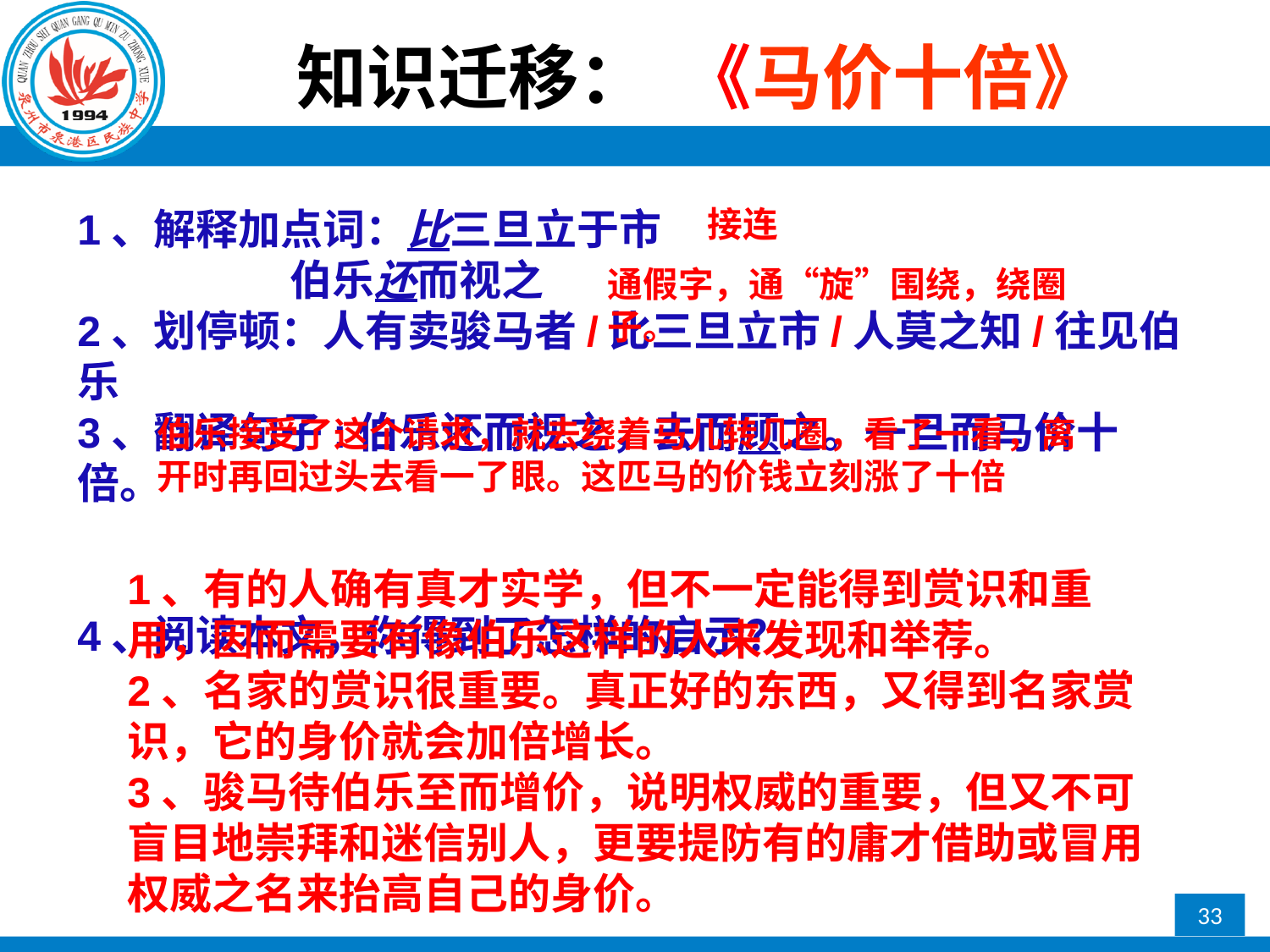

# 知识迁移：  《马价十倍》
1、解释加点词：比三旦立于市
　　　         伯乐还而视之
2、划停顿：人有卖骏马者/比三旦立市/人莫之知/往见伯乐
3、翻译句子:伯乐还而视之，去而顾之。一旦而马价十倍。

4、阅读本文，你得到了怎样的启示？
接连
通假字，通“旋”围绕，绕圈子。
伯乐接受了这个请求，就去绕着马儿转几圈，看了一看，离开时再回过头去看一了眼。这匹马的价钱立刻涨了十倍
1、有的人确有真才实学，但不一定能得到赏识和重用，因而需要有像伯乐这样的人来发现和举荐。
2、名家的赏识很重要。真正好的东西，又得到名家赏识，它的身价就会加倍增长。
3、骏马待伯乐至而增价，说明权威的重要，但又不可盲目地崇拜和迷信别人，更要提防有的庸才借助或冒用权威之名来抬高自己的身价。